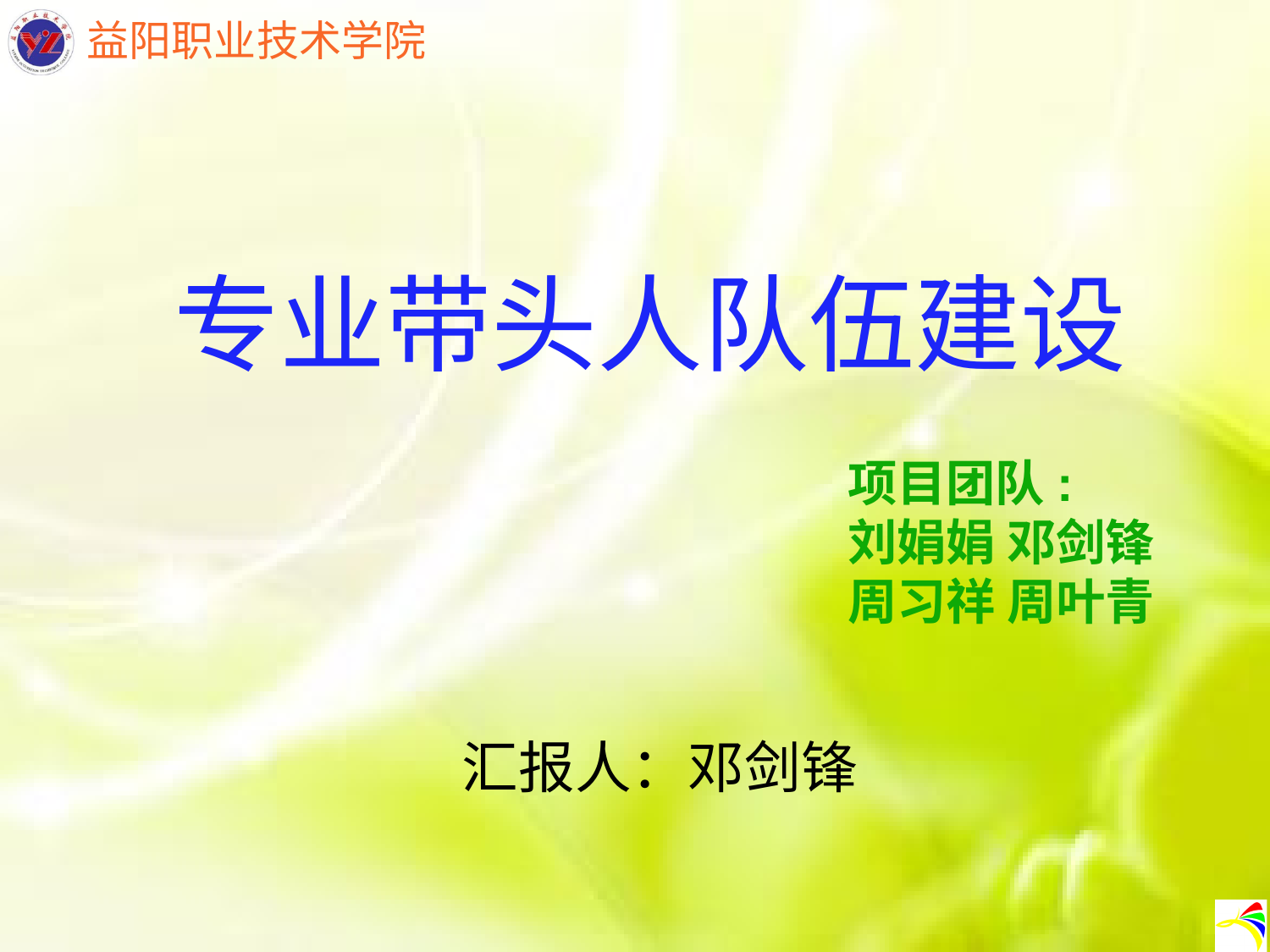

专业带头人队伍建设
项目团队:
刘娟娟 邓剑锋
周习祥 周叶青
汇报人：邓剑锋